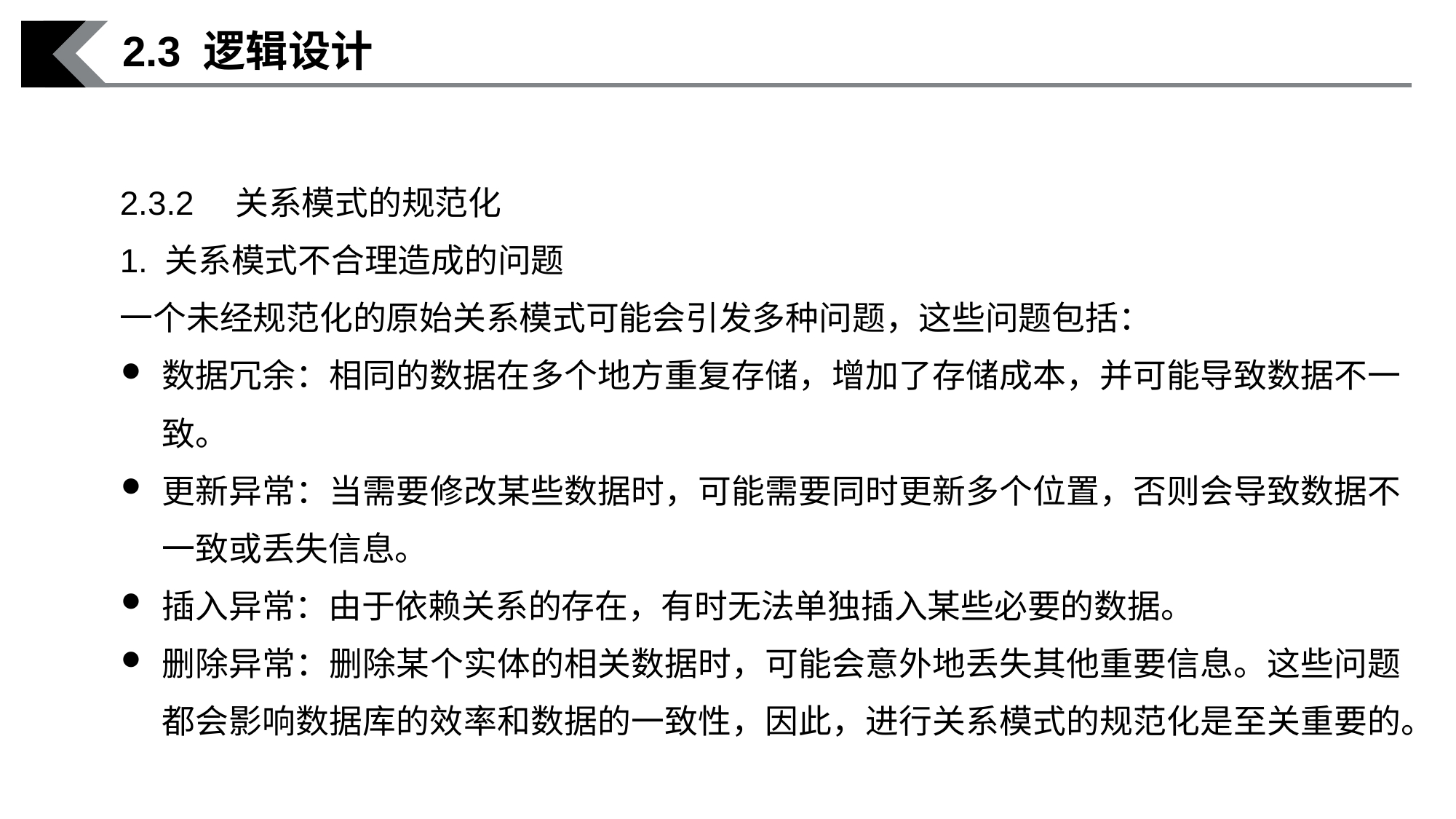

2.3 逻辑设计
2.3.2　关系模式的规范化
1. 关系模式不合理造成的问题
一个未经规范化的原始关系模式可能会引发多种问题，这些问题包括：
数据冗余：相同的数据在多个地方重复存储，增加了存储成本，并可能导致数据不一致。
更新异常：当需要修改某些数据时，可能需要同时更新多个位置，否则会导致数据不一致或丢失信息。
插入异常：由于依赖关系的存在，有时无法单独插入某些必要的数据。
删除异常：删除某个实体的相关数据时，可能会意外地丢失其他重要信息。这些问题都会影响数据库的效率和数据的一致性，因此，进行关系模式的规范化是至关重要的。